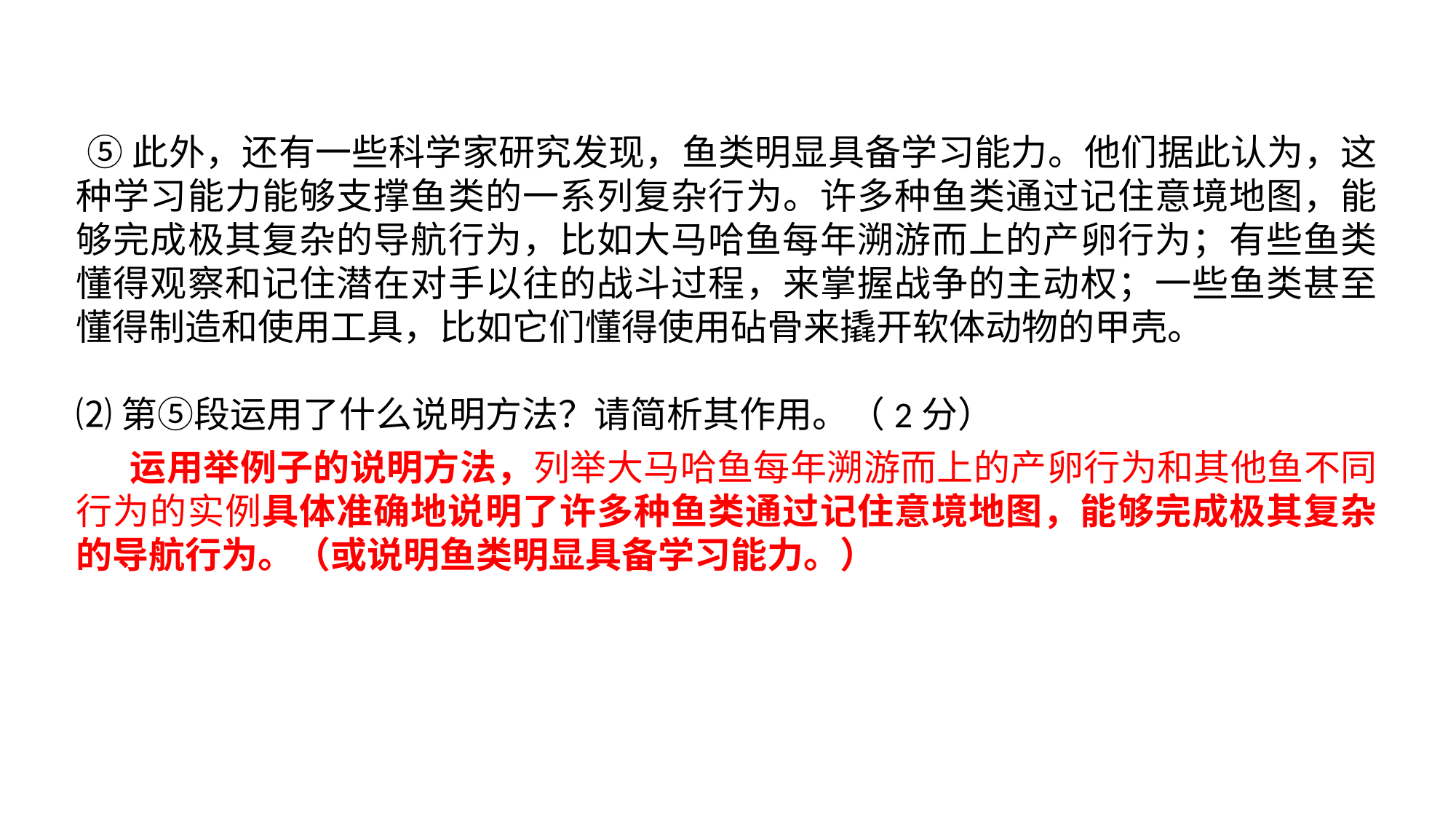

⑤此外，还有一些科学家研究发现，鱼类明显具备学习能力。他们据此认为，这种学习能力能够支撑鱼类的一系列复杂行为。许多种鱼类通过记住意境地图，能够完成极其复杂的导航行为，比如大马哈鱼每年溯游而上的产卵行为；有些鱼类懂得观察和记住潜在对手以往的战斗过程，来掌握战争的主动权；一些鱼类甚至懂得制造和使用工具，比如它们懂得使用砧骨来撬开软体动物的甲壳。

⑵第⑤段运用了什么说明方法？请简析其作用。（2分）
 运用举例子的说明方法，列举大马哈鱼每年溯游而上的产卵行为和其他鱼不同行为的实例具体准确地说明了许多种鱼类通过记住意境地图，能够完成极其复杂的导航行为。（或说明鱼类明显具备学习能力。）